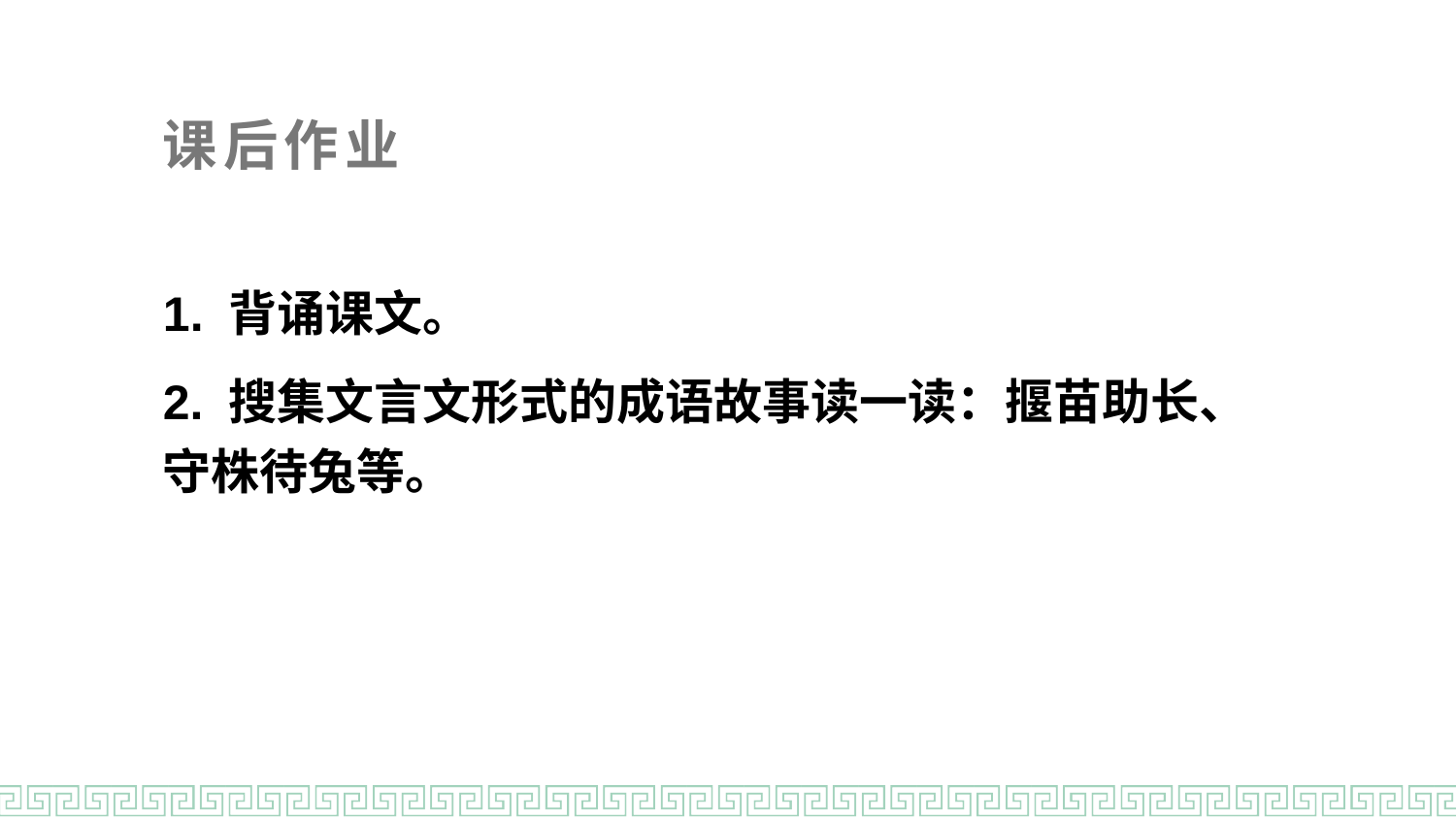

课后作业
1. 背诵课文。
2. 搜集文言文形式的成语故事读一读：揠苗助长、守株待兔等。